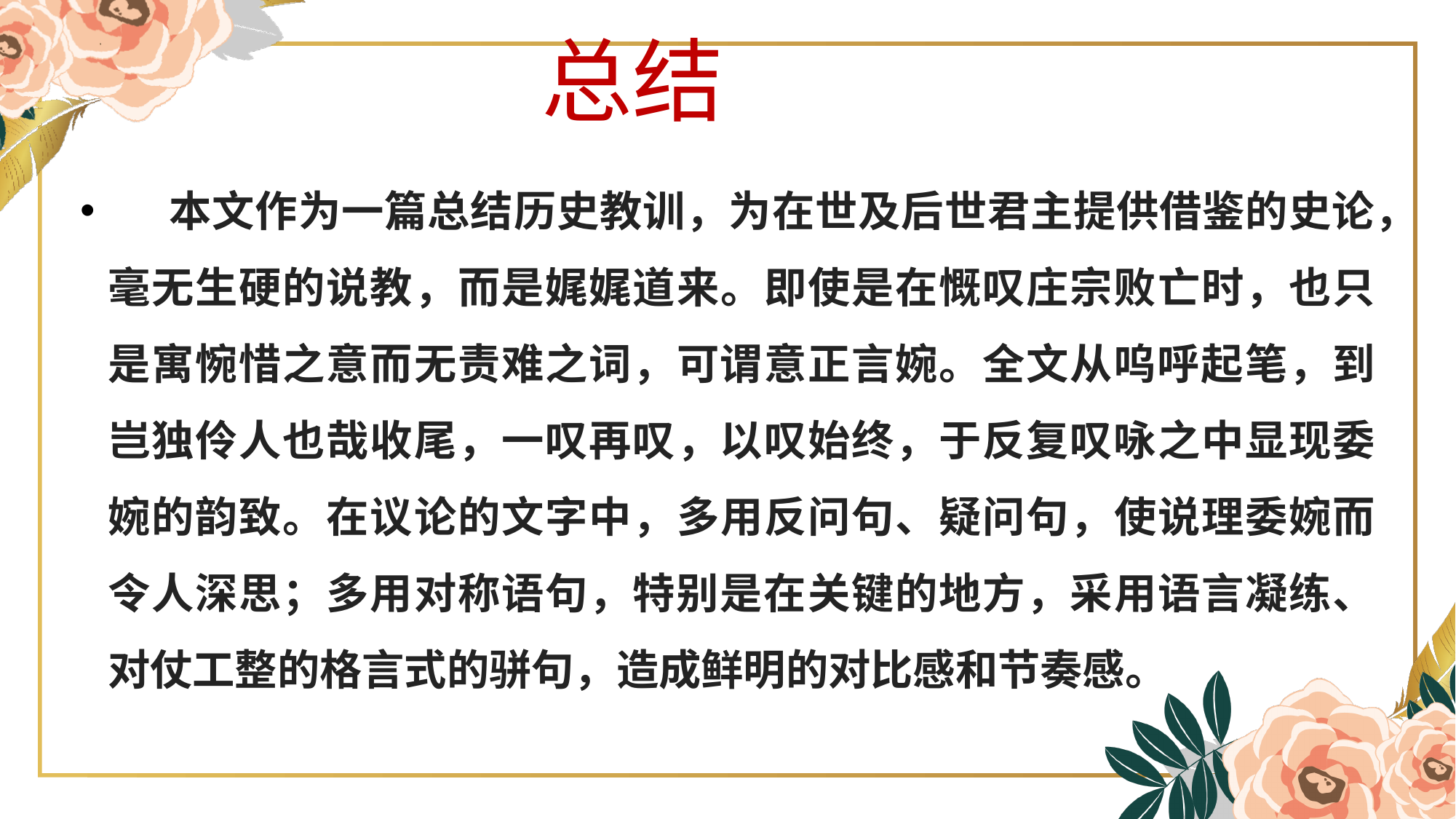

# 总结
     本文作为一篇总结历史教训，为在世及后世君主提供借鉴的史论，毫无生硬的说教，而是娓娓道来。即使是在慨叹庄宗败亡时，也只是寓惋惜之意而无责难之词，可谓意正言婉。全文从呜呼起笔，到岂独伶人也哉收尾，一叹再叹，以叹始终，于反复叹咏之中显现委婉的韵致。在议论的文字中，多用反问句、疑问句，使说理委婉而令人深思；多用对称语句，特别是在关键的地方，采用语言凝练、对仗工整的格言式的骈句，造成鲜明的对比感和节奏感。